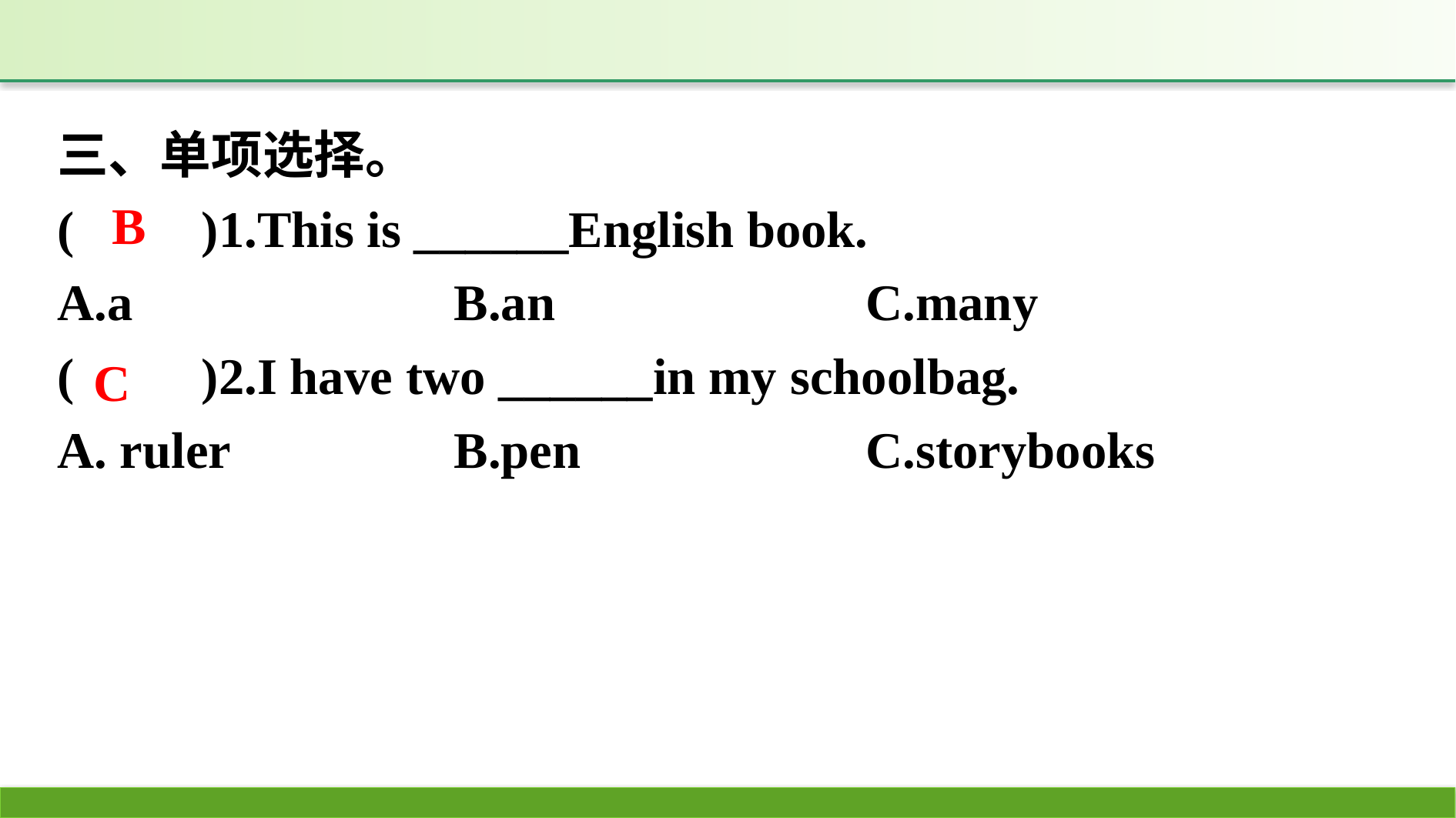

三、单项选择。
(　　)1.This is ______English book.
A.a	　		B.an				C.many
(　　)2.I have two ______in my schoolbag.
A. ruler		B.pen				C.storybooks
B
C